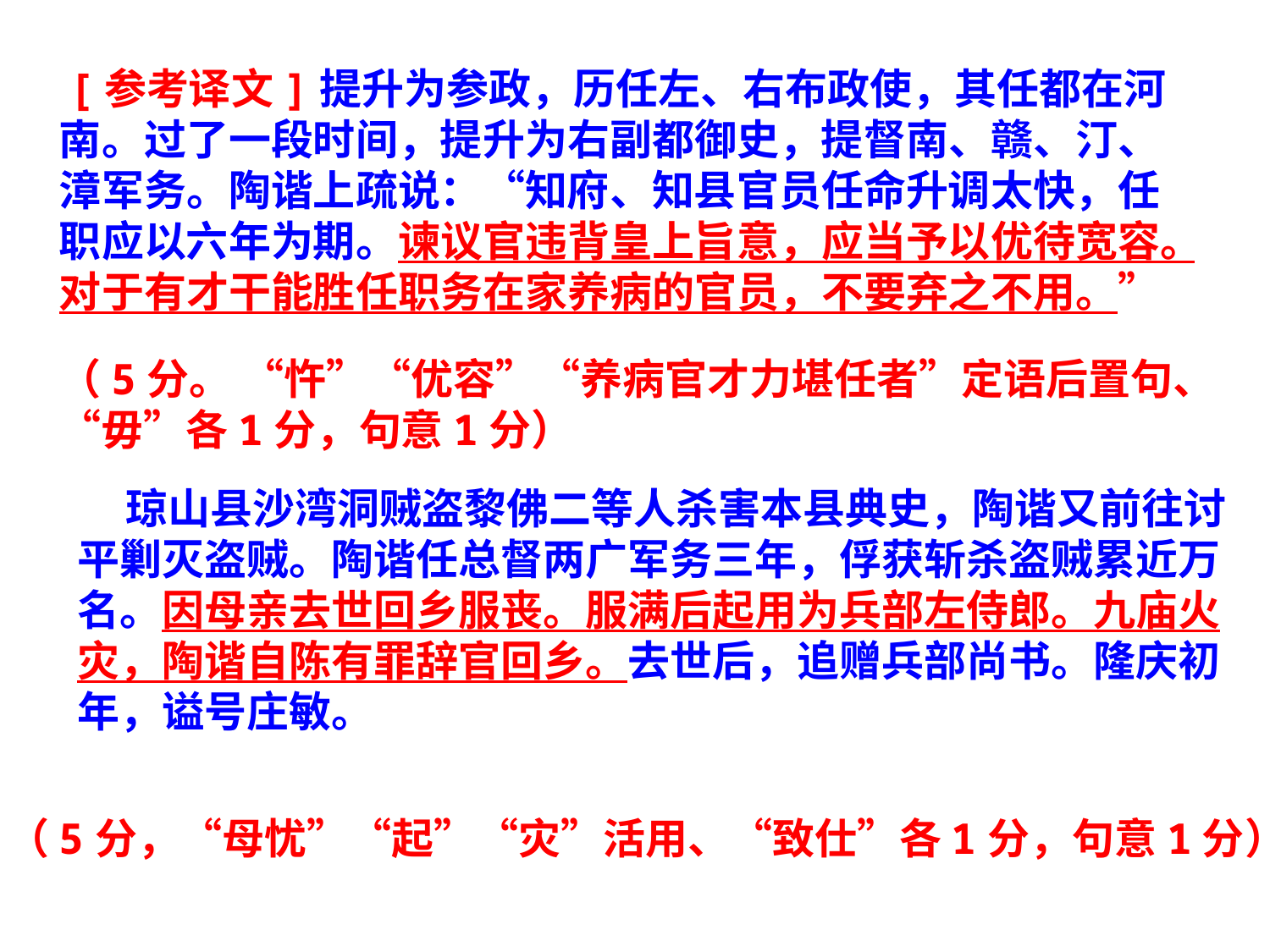

[参考译文]提升为参政，历任左、右布政使，其任都在河南。过了一段时间，提升为右副都御史，提督南、赣、汀、漳军务。陶谐上疏说：“知府、知县官员任命升调太快，任职应以六年为期。谏议官违背皇上旨意，应当予以优待宽容。对于有才干能胜任职务在家养病的官员，不要弃之不用。”
（5分。 “忤”“优容”“养病官才力堪任者”定语后置句、“毋”各1分，句意1分）
    琼山县沙湾洞贼盗黎佛二等人杀害本县典史，陶谐又前往讨平剿灭盗贼。陶谐任总督两广军务三年，俘获斩杀盗贼累近万名。因母亲去世回乡服丧。服满后起用为兵部左侍郎。九庙火灾，陶谐自陈有罪辞官回乡。去世后，追赠兵部尚书。隆庆初年，谥号庄敏。
（5分，“母忧”“起”“灾”活用、“致仕”各1分，句意1分）